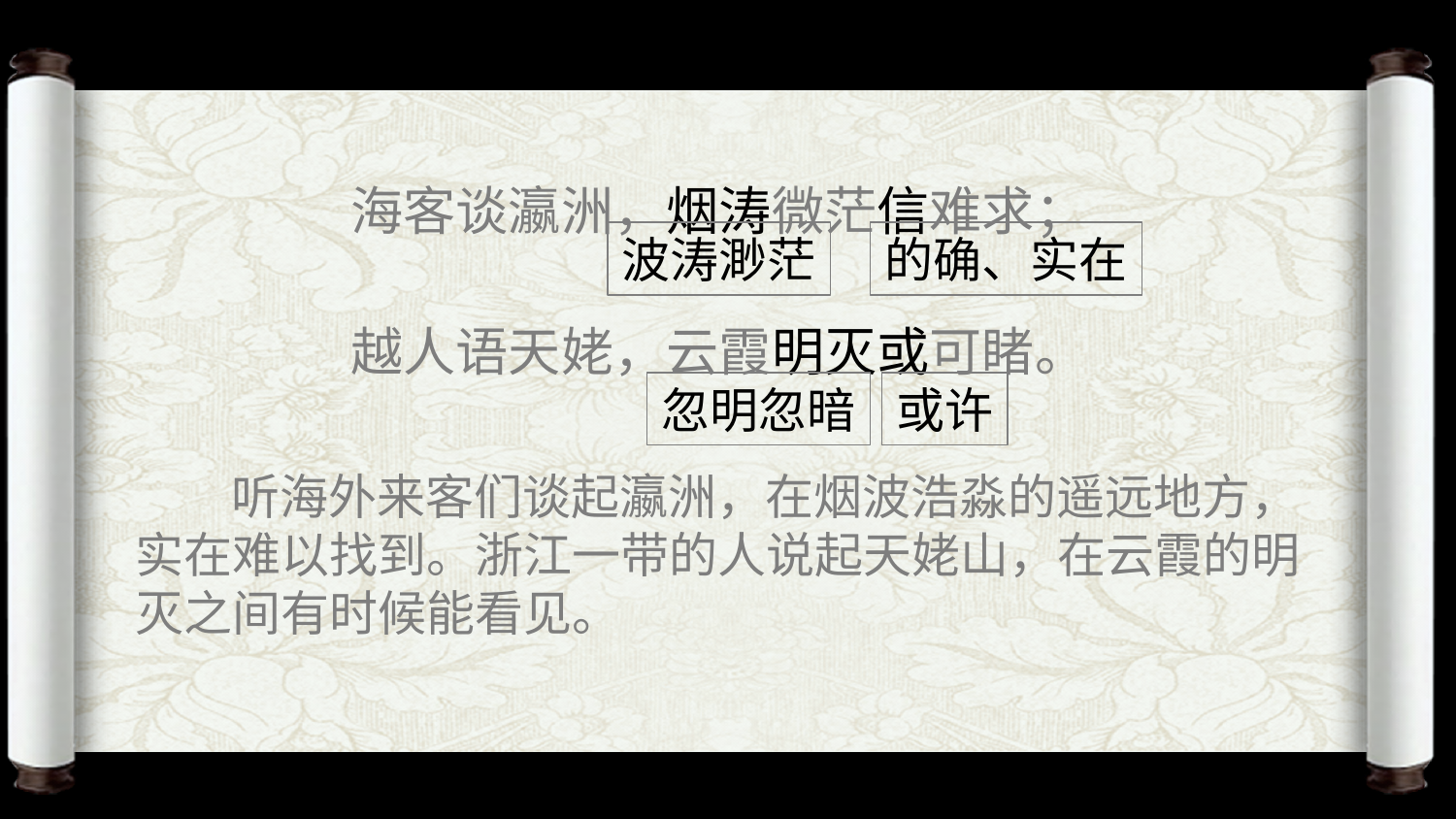

海客谈瀛洲，烟涛微茫信难求；
越人语天姥，云霞明灭或可睹。
波涛渺茫
的确、实在
忽明忽暗
或许
听海外来客们谈起瀛洲，在烟波浩淼的遥远地方，实在难以找到。浙江一带的人说起天姥山，在云霞的明灭之间有时候能看见。